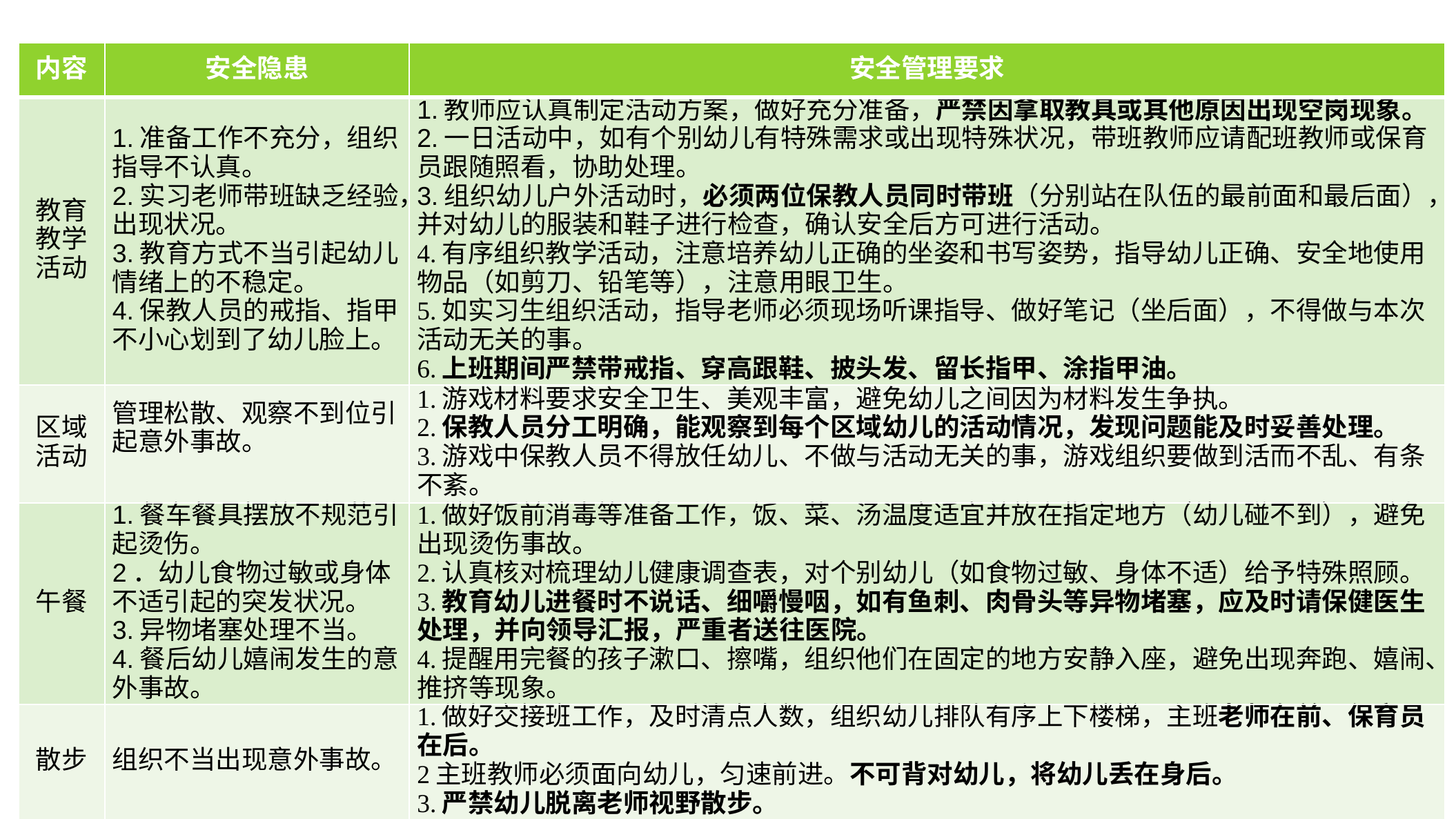

| 内容 | 安全隐患 | 安全管理要求 |
| --- | --- | --- |
| 教育 教学 活动 | 1.准备工作不充分，组织指导不认真。 2.实习老师带班缺乏经验，出现状况。 3.教育方式不当引起幼儿情绪上的不稳定。 4.保教人员的戒指、指甲不小心划到了幼儿脸上。 | 1.教师应认真制定活动方案，做好充分准备，严禁因拿取教具或其他原因出现空岗现象。 2.一日活动中，如有个别幼儿有特殊需求或出现特殊状况，带班教师应请配班教师或保育员跟随照看，协助处理。 3.组织幼儿户外活动时，必须两位保教人员同时带班（分别站在队伍的最前面和最后面），并对幼儿的服装和鞋子进行检查，确认安全后方可进行活动。 4.有序组织教学活动，注意培养幼儿正确的坐姿和书写姿势，指导幼儿正确、安全地使用物品（如剪刀、铅笔等），注意用眼卫生。 5.如实习生组织活动，指导老师必须现场听课指导、做好笔记（坐后面），不得做与本次活动无关的事。 6.上班期间严禁带戒指、穿高跟鞋、披头发、留长指甲、涂指甲油。 |
| 区域 活动 | 管理松散、观察不到位引起意外事故。 | 1.游戏材料要求安全卫生、美观丰富，避免幼儿之间因为材料发生争执。 2.保教人员分工明确，能观察到每个区域幼儿的活动情况，发现问题能及时妥善处理。 3.游戏中保教人员不得放任幼儿、不做与活动无关的事，游戏组织要做到活而不乱、有条不紊。 |
| 午餐 | 1.餐车餐具摆放不规范引起烫伤。 2．幼儿食物过敏或身体不适引起的突发状况。 3.异物堵塞处理不当。 4.餐后幼儿嬉闹发生的意外事故。 | 1.做好饭前消毒等准备工作，饭、菜、汤温度适宜并放在指定地方（幼儿碰不到），避免出现烫伤事故。 2.认真核对梳理幼儿健康调查表，对个别幼儿（如食物过敏、身体不适）给予特殊照顾。 3.教育幼儿进餐时不说话、细嚼慢咽，如有鱼刺、肉骨头等异物堵塞，应及时请保健医生处理，并向领导汇报，严重者送往医院。 4.提醒用完餐的孩子漱口、擦嘴，组织他们在固定的地方安静入座，避免出现奔跑、嬉闹、推挤等现象。 |
| 散步 | 组织不当出现意外事故。 | 1.做好交接班工作，及时清点人数，组织幼儿排队有序上下楼梯，主班老师在前、保育员在后。 2主班教师必须面向幼儿，匀速前进。不可背对幼儿，将幼儿丢在身后。 3.严禁幼儿脱离老师视野散步。 |